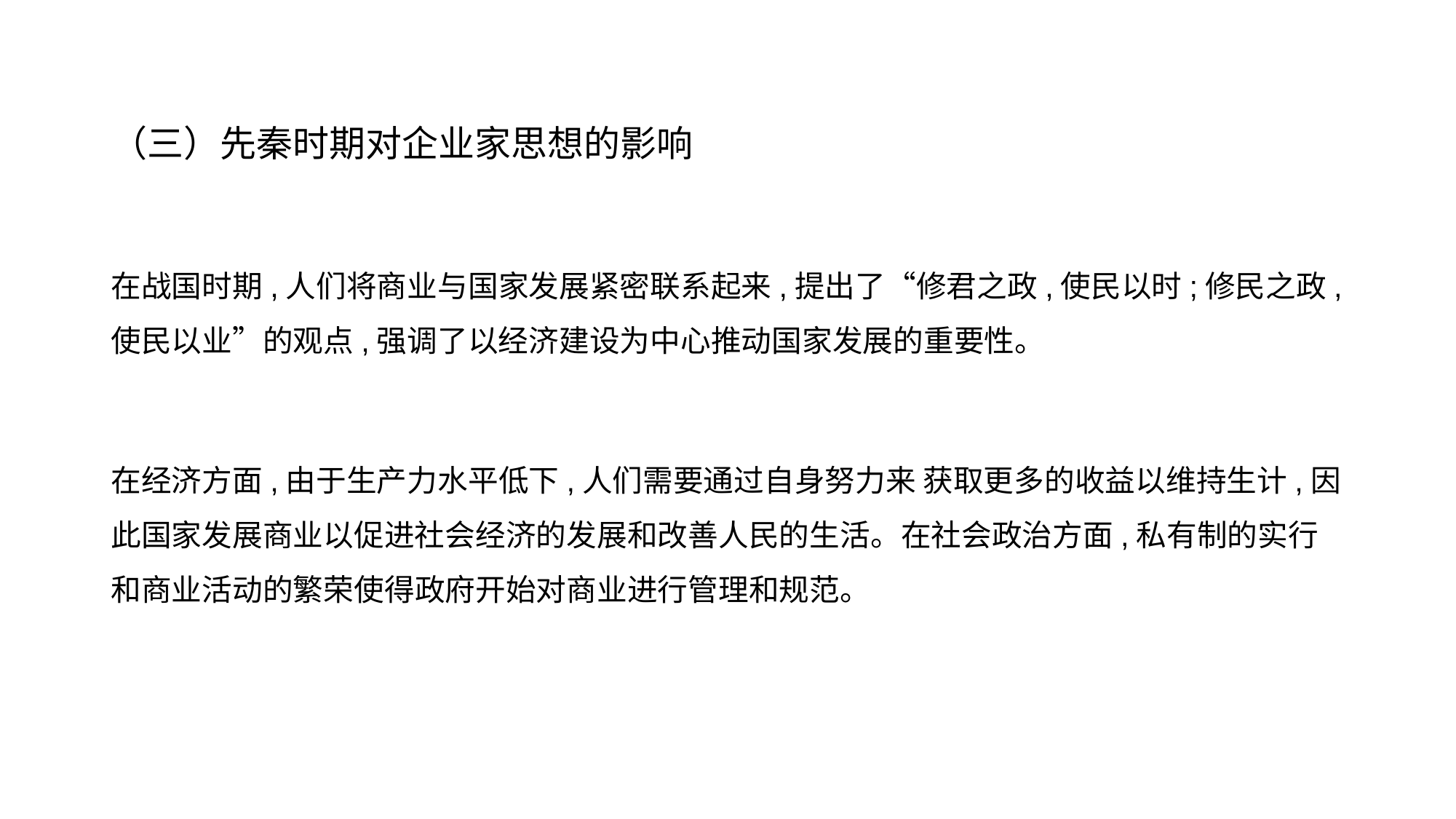

（三）先秦时期对企业家思想的影响

在战国时期,人们将商业与国家发展紧密联系起来,提出了“修君之政,使民以时;修民之政,使民以业”的观点,强调了以经济建设为中心推动国家发展的重要性。

在经济方面,由于生产力水平低下,人们需要通过自身努力来 获取更多的收益以维持生计,因此国家发展商业以促进社会经济的发展和改善人民的生活。在社会政治方面,私有制的实行和商业活动的繁荣使得政府开始对商业进行管理和规范。